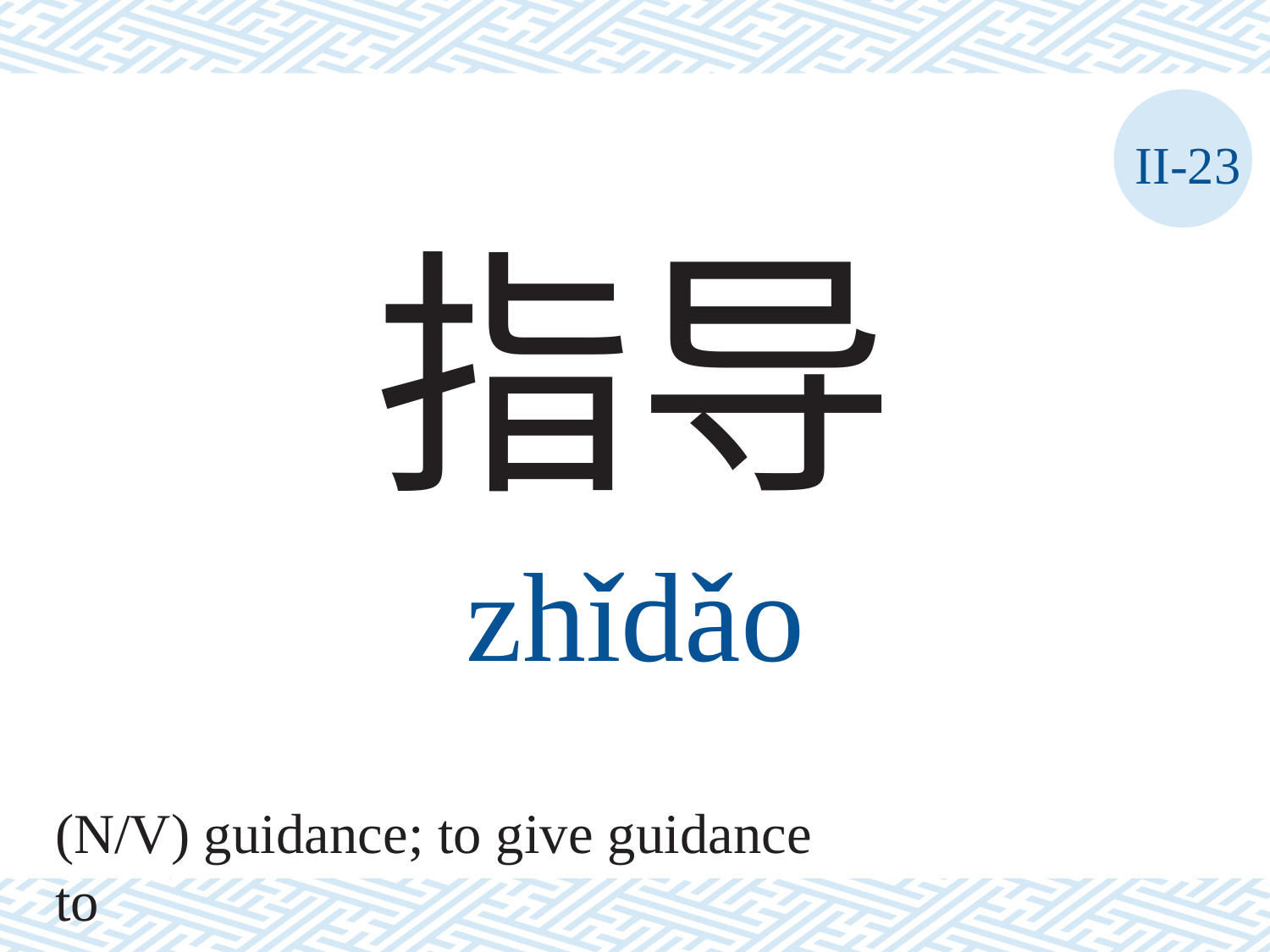

II-23
指导
zhǐdǎo
(N/V) guidance; to give guidance to